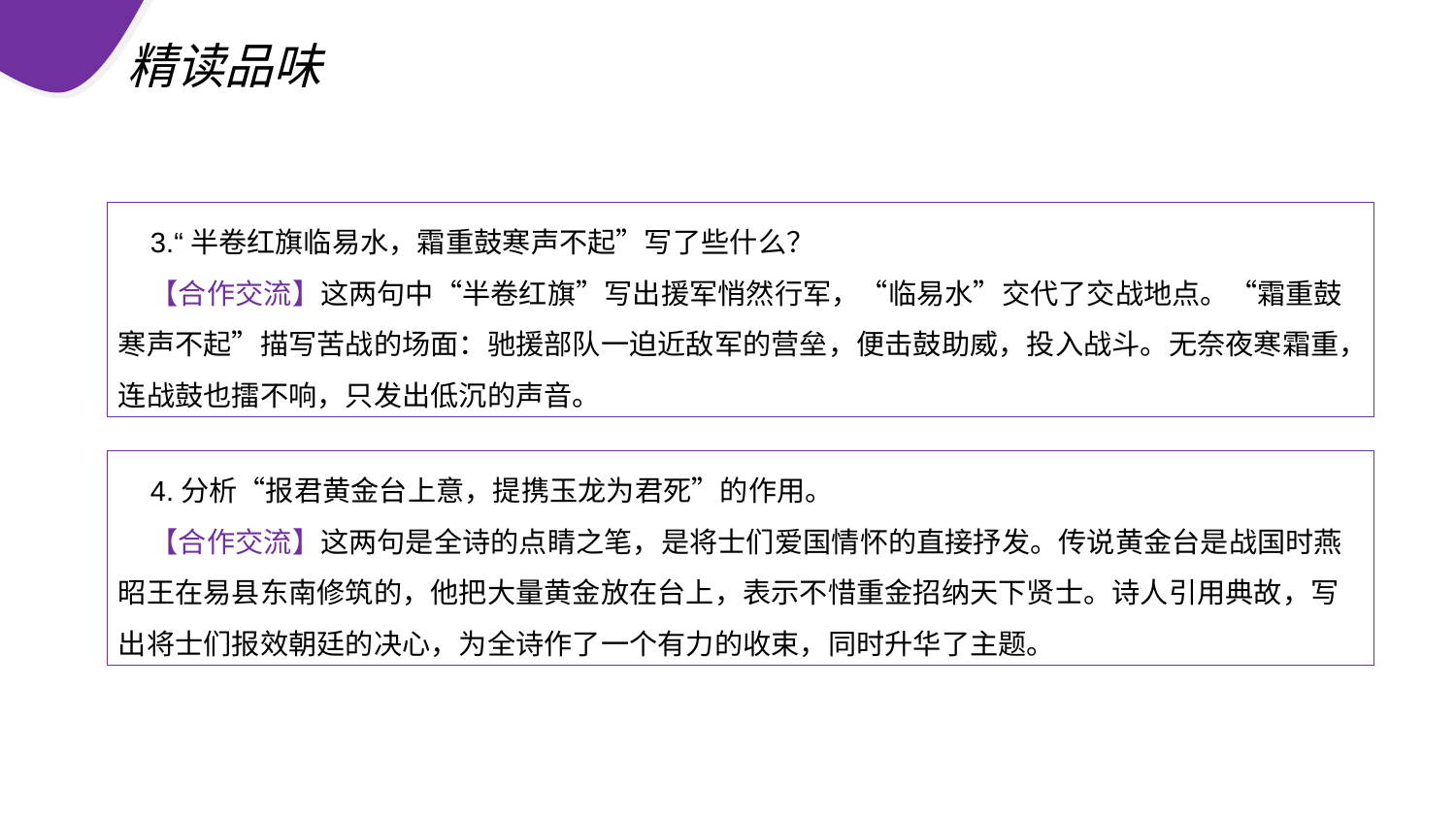

精读品味
3.“半卷红旗临易水，霜重鼓寒声不起”写了些什么？
【合作交流】这两句中“半卷红旗”写出援军悄然行军，“临易水”交代了交战地点。“霜重鼓寒声不起”描写苦战的场面：驰援部队一迫近敌军的营垒，便击鼓助威，投入战斗。无奈夜寒霜重，连战鼓也擂不响，只发出低沉的声音。
4.分析“报君黄金台上意，提携玉龙为君死”的作用。
【合作交流】这两句是全诗的点睛之笔，是将士们爱国情怀的直接抒发。传说黄金台是战国时燕昭王在易县东南修筑的，他把大量黄金放在台上，表示不惜重金招纳天下贤士。诗人引用典故，写出将士们报效朝廷的决心，为全诗作了一个有力的收束，同时升华了主题。